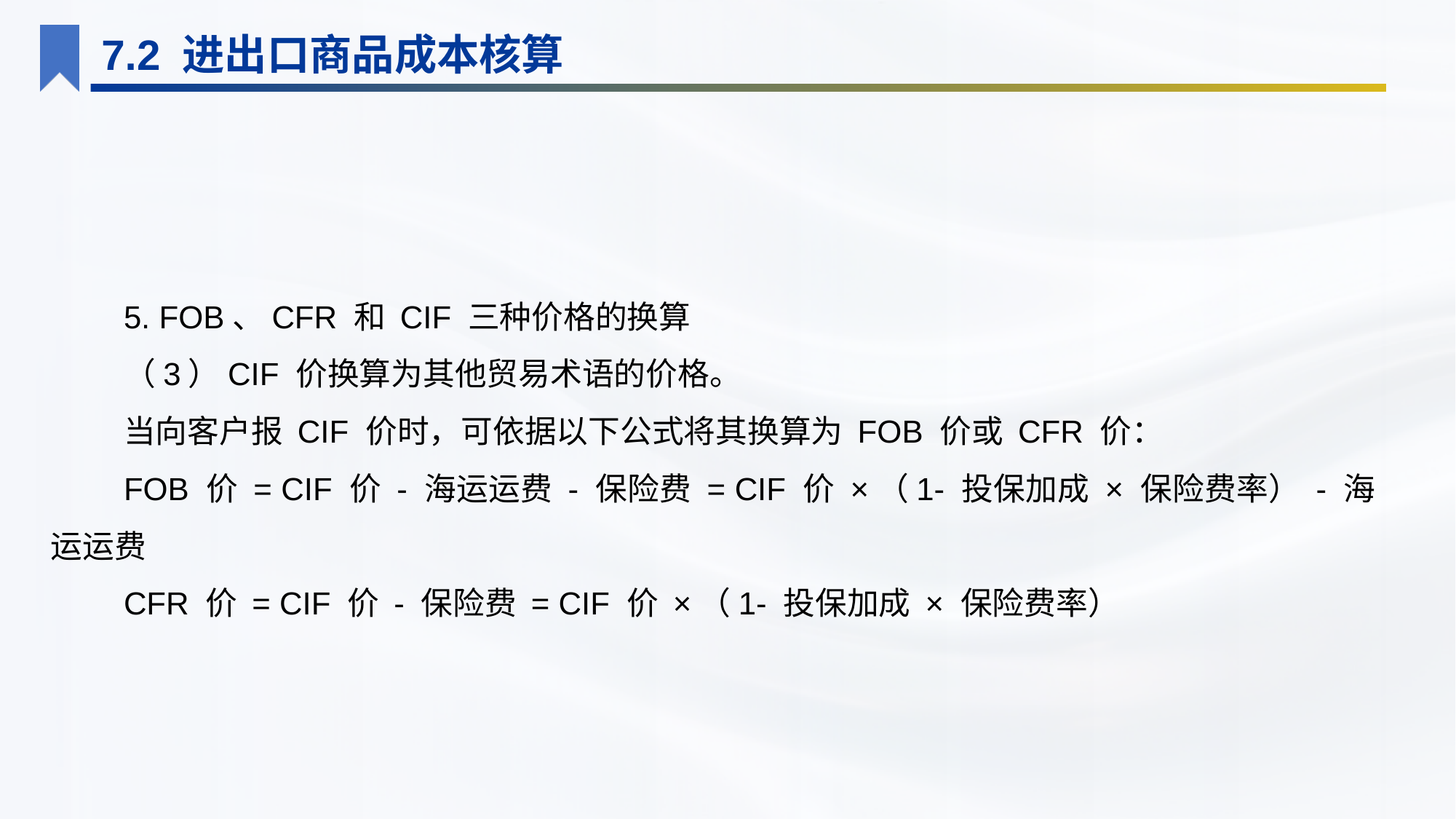

7.2 进出口商品成本核算
5. FOB、CFR 和 CIF 三种价格的换算
（3）CIF 价换算为其他贸易术语的价格。
当向客户报 CIF 价时，可依据以下公式将其换算为 FOB 价或 CFR 价：
FOB 价 = CIF 价 - 海运运费 - 保险费 = CIF 价 ×（1- 投保加成 × 保险费率） - 海运运费
CFR 价 = CIF 价 - 保险费 = CIF 价 ×（1- 投保加成 × 保险费率）